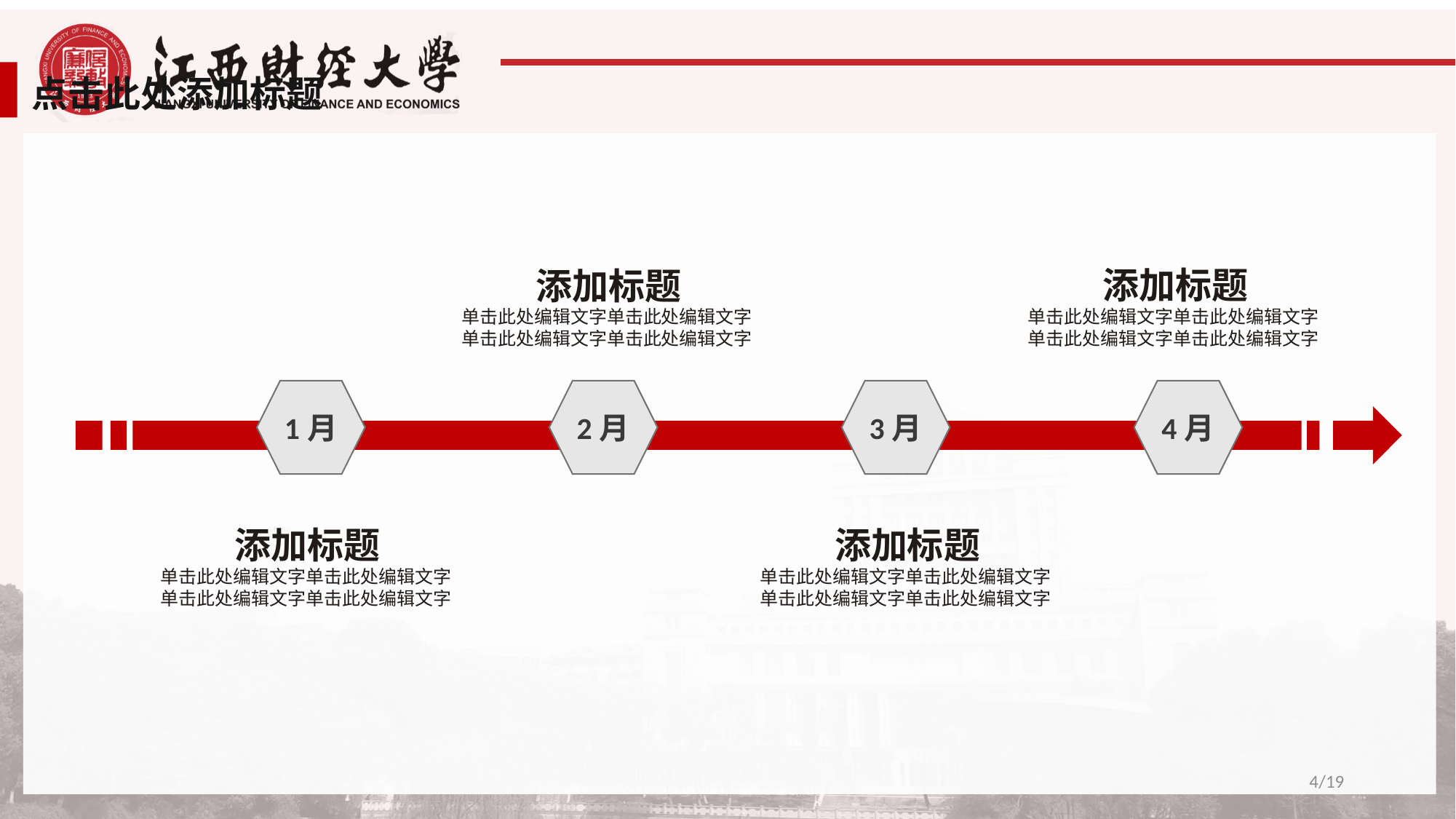

点击此处添加标题
添加标题
单击此处编辑文字单击此处编辑文字
单击此处编辑文字单击此处编辑文字
4月
添加标题
单击此处编辑文字单击此处编辑文字
单击此处编辑文字单击此处编辑文字
2月
1月
添加标题
单击此处编辑文字单击此处编辑文字
单击此处编辑文字单击此处编辑文字
3月
添加标题
单击此处编辑文字单击此处编辑文字
单击此处编辑文字单击此处编辑文字

4/19